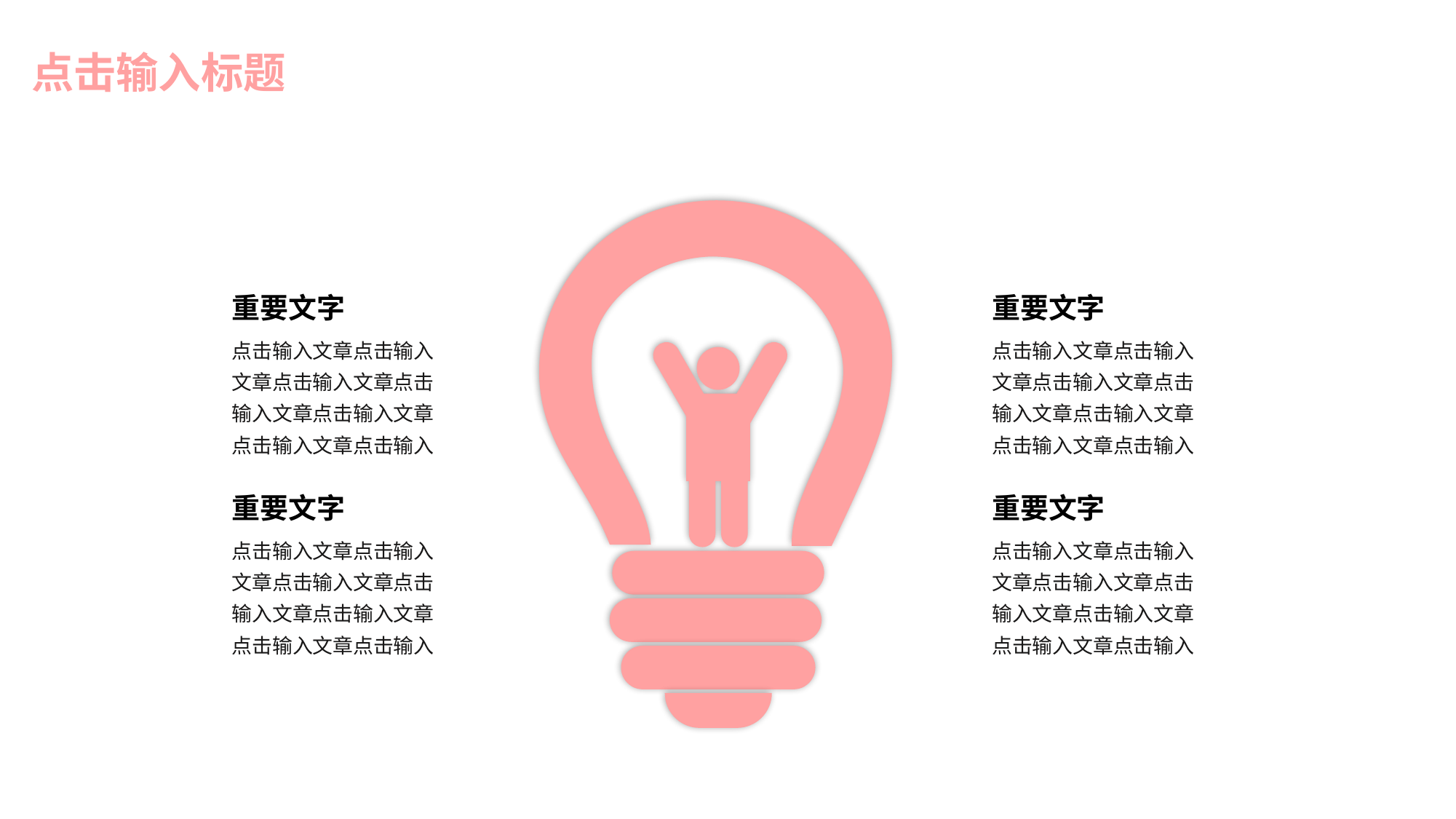

点击输入标题

重要文字
重要文字
点击输入文章点击输入文章点击输入文章点击输入文章点击输入文章点击输入文章点击输入
点击输入文章点击输入文章点击输入文章点击输入文章点击输入文章点击输入文章点击输入
重要文字
重要文字
点击输入文章点击输入文章点击输入文章点击输入文章点击输入文章点击输入文章点击输入
点击输入文章点击输入文章点击输入文章点击输入文章点击输入文章点击输入文章点击输入